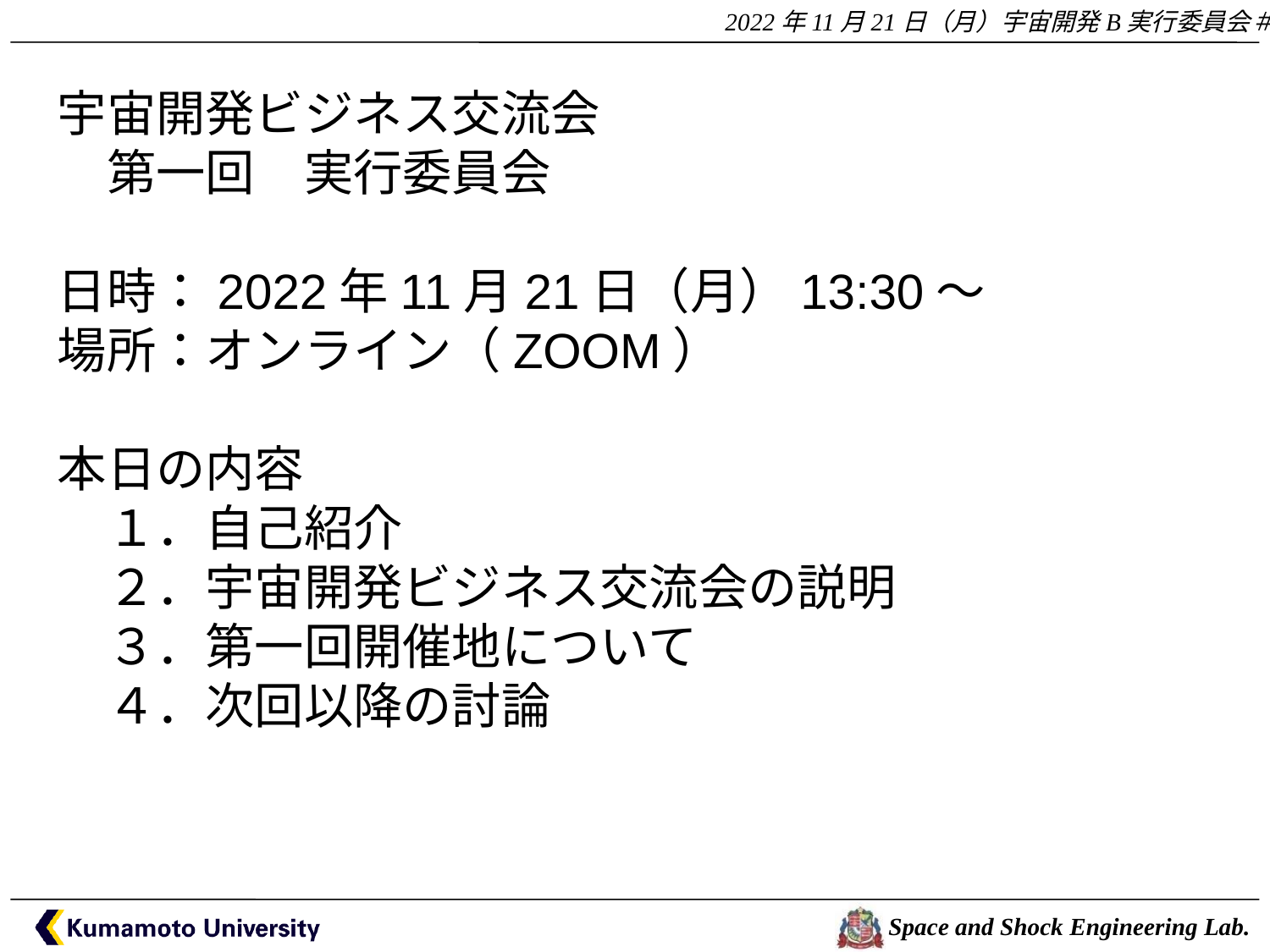

宇宙開発ビジネス交流会
　第一回　実行委員会

日時：2022年11月21日（月）13:30～
場所：オンライン（ZOOM）

本日の内容
　１．自己紹介
　２．宇宙開発ビジネス交流会の説明
　３．第一回開催地について
　４．次回以降の討論